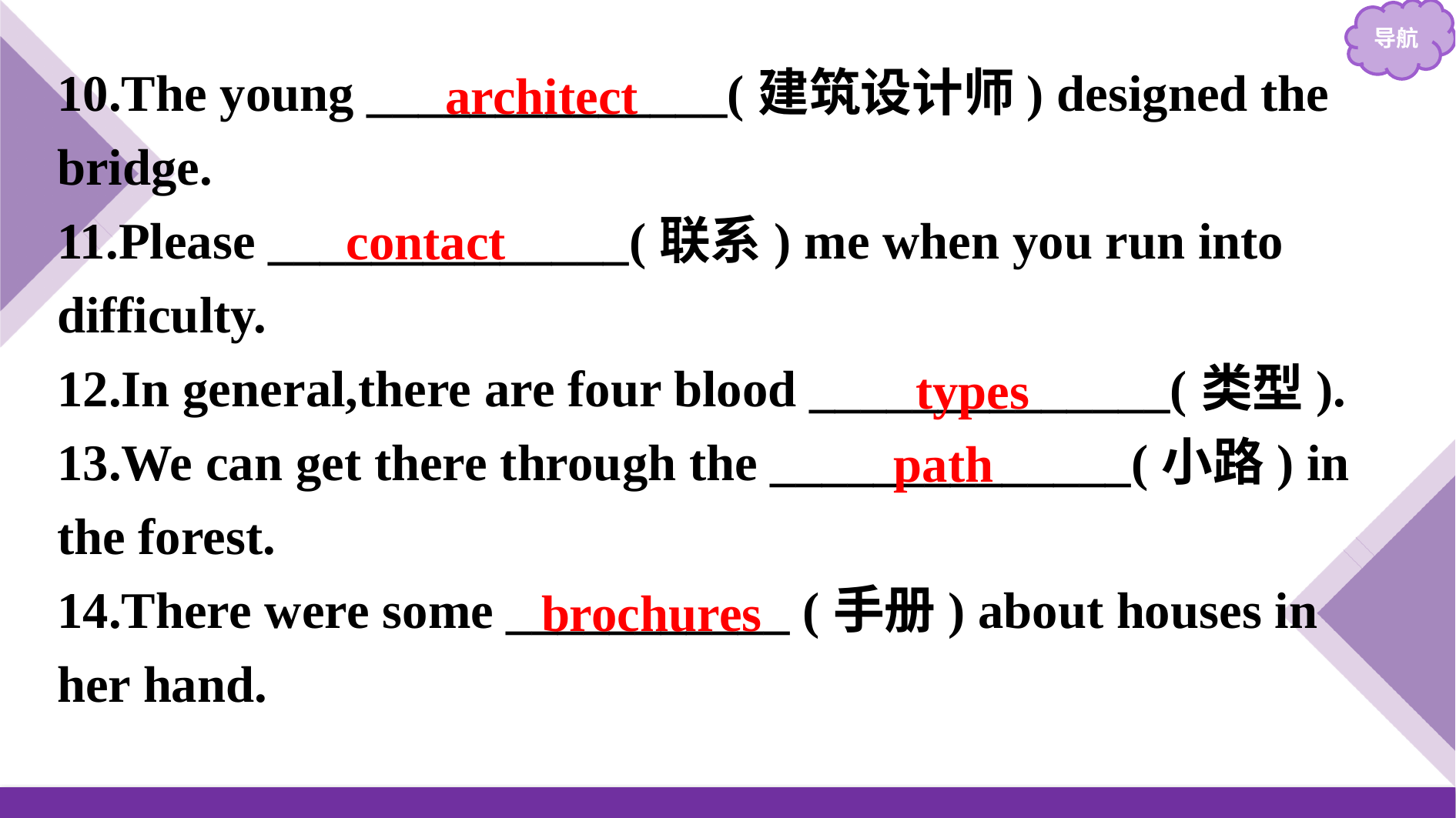

10.The young ______________(建筑设计师) designed the bridge.
11.Please ______________(联系) me when you run into difficulty.
12.In general,there are four blood ______________(类型).
13.We can get there through the ______________(小路) in the forest.
14.There were some ___________ (手册) about houses in her hand.
architect
contact
types
path
brochures